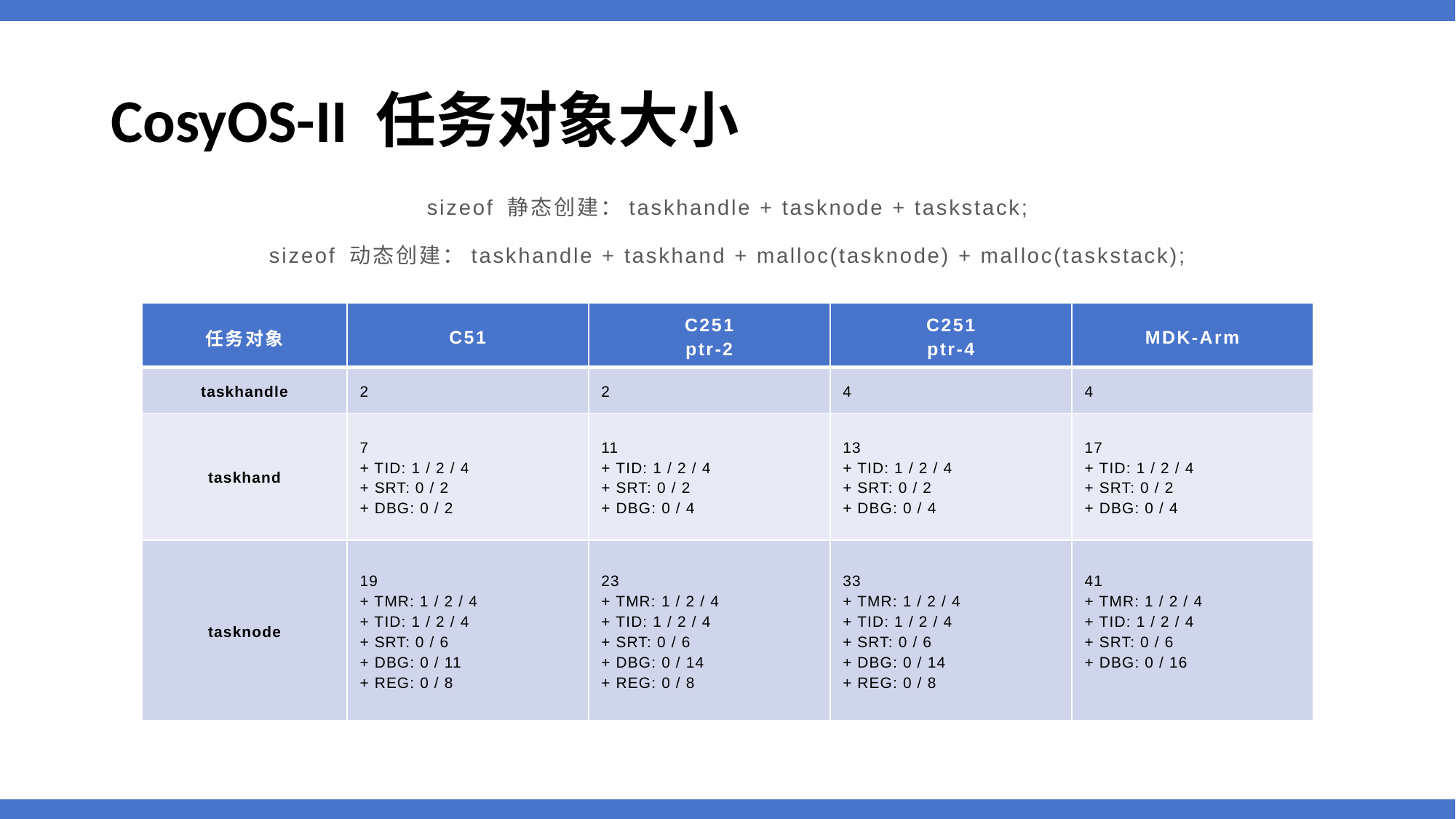

# CosyOS-II 任务对象大小
sizeof 静态创建：taskhandle + tasknode + taskstack;
sizeof 动态创建：taskhandle + taskhand + malloc(tasknode) + malloc(taskstack);
| 任务对象 | C51 | C251 ptr-2 | C251 ptr-4 | MDK-Arm |
| --- | --- | --- | --- | --- |
| taskhandle | 2 | 2 | 4 | 4 |
| taskhand | 7 + TID: 1 / 2 / 4 + SRT: 0 / 2 + DBG: 0 / 2 | 11 + TID: 1 / 2 / 4 + SRT: 0 / 2 + DBG: 0 / 4 | 13 + TID: 1 / 2 / 4 + SRT: 0 / 2 + DBG: 0 / 4 | 17 + TID: 1 / 2 / 4 + SRT: 0 / 2 + DBG: 0 / 4 |
| tasknode | 19 + TMR: 1 / 2 / 4 + TID: 1 / 2 / 4 + SRT: 0 / 6 + DBG: 0 / 11 + REG: 0 / 8 | 23 + TMR: 1 / 2 / 4 + TID: 1 / 2 / 4 + SRT: 0 / 6 + DBG: 0 / 14 + REG: 0 / 8 | 33 + TMR: 1 / 2 / 4 + TID: 1 / 2 / 4 + SRT: 0 / 6 + DBG: 0 / 14 + REG: 0 / 8 | 41 + TMR: 1 / 2 / 4 + TID: 1 / 2 / 4 + SRT: 0 / 6 + DBG: 0 / 16 |